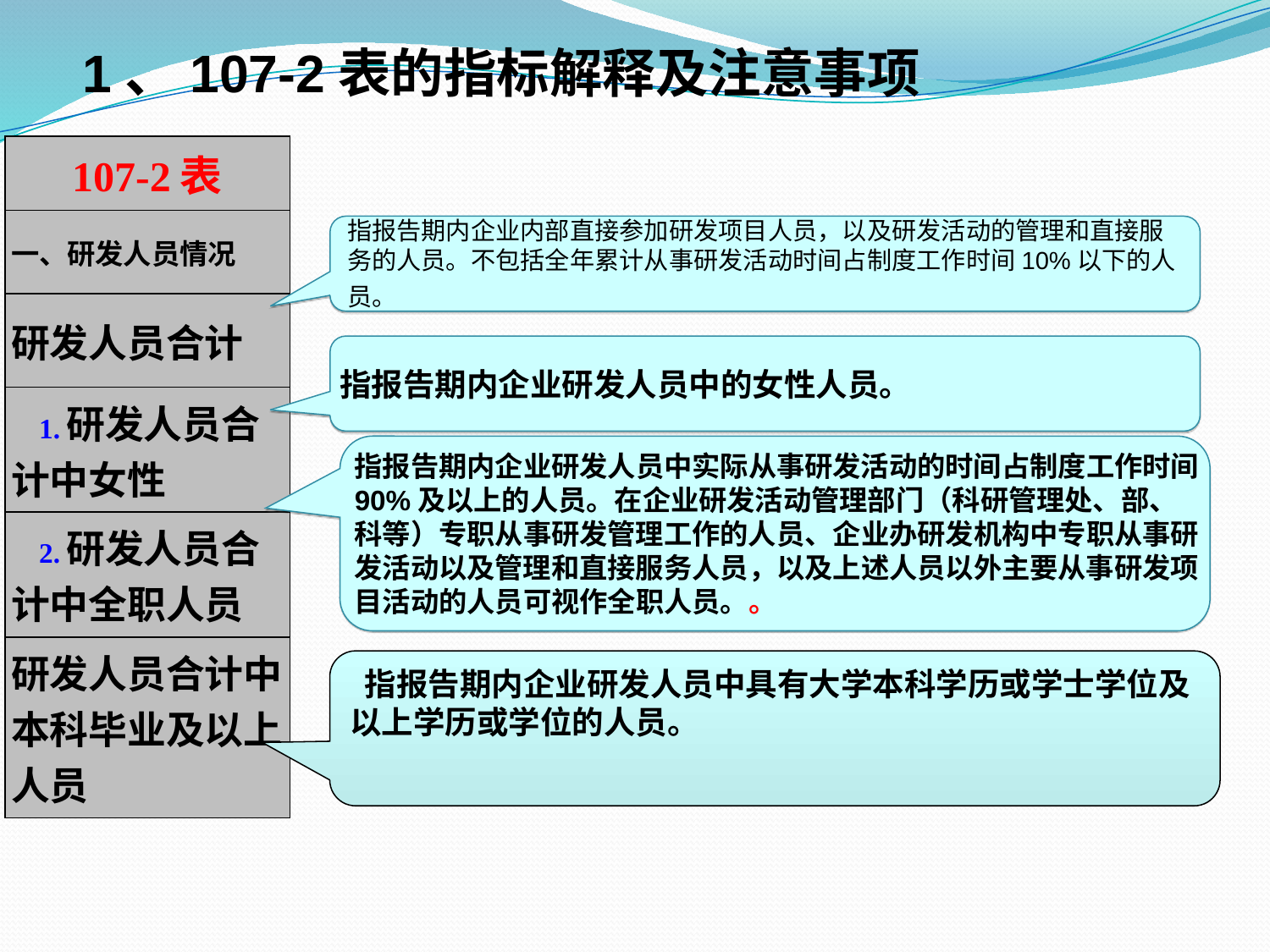

1、107-2表的指标解释及注意事项
| 107-2表 |
| --- |
| 一、研发人员情况 |
| 研发人员合计 |
| 1.研发人员合计中女性 |
| 2.研发人员合计中全职人员 |
| 研发人员合计中本科毕业及以上人员 |
指报告期内企业内部直接参加研发项目人员，以及研发活动的管理和直接服务的人员。不包括全年累计从事研发活动时间占制度工作时间10%以下的人员。
指报告期内企业研发人员中的女性人员。
指报告期内企业研发人员中实际从事研发活动的时间占制度工作时间90%及以上的人员。在企业研发活动管理部门（科研管理处、部、科等）专职从事研发管理工作的人员、企业办研发机构中专职从事研发活动以及管理和直接服务人员，以及上述人员以外主要从事研发项目活动的人员可视作全职人员。。
 指报告期内企业研发人员中具有大学本科学历或学士学位及以上学历或学位的人员。
59